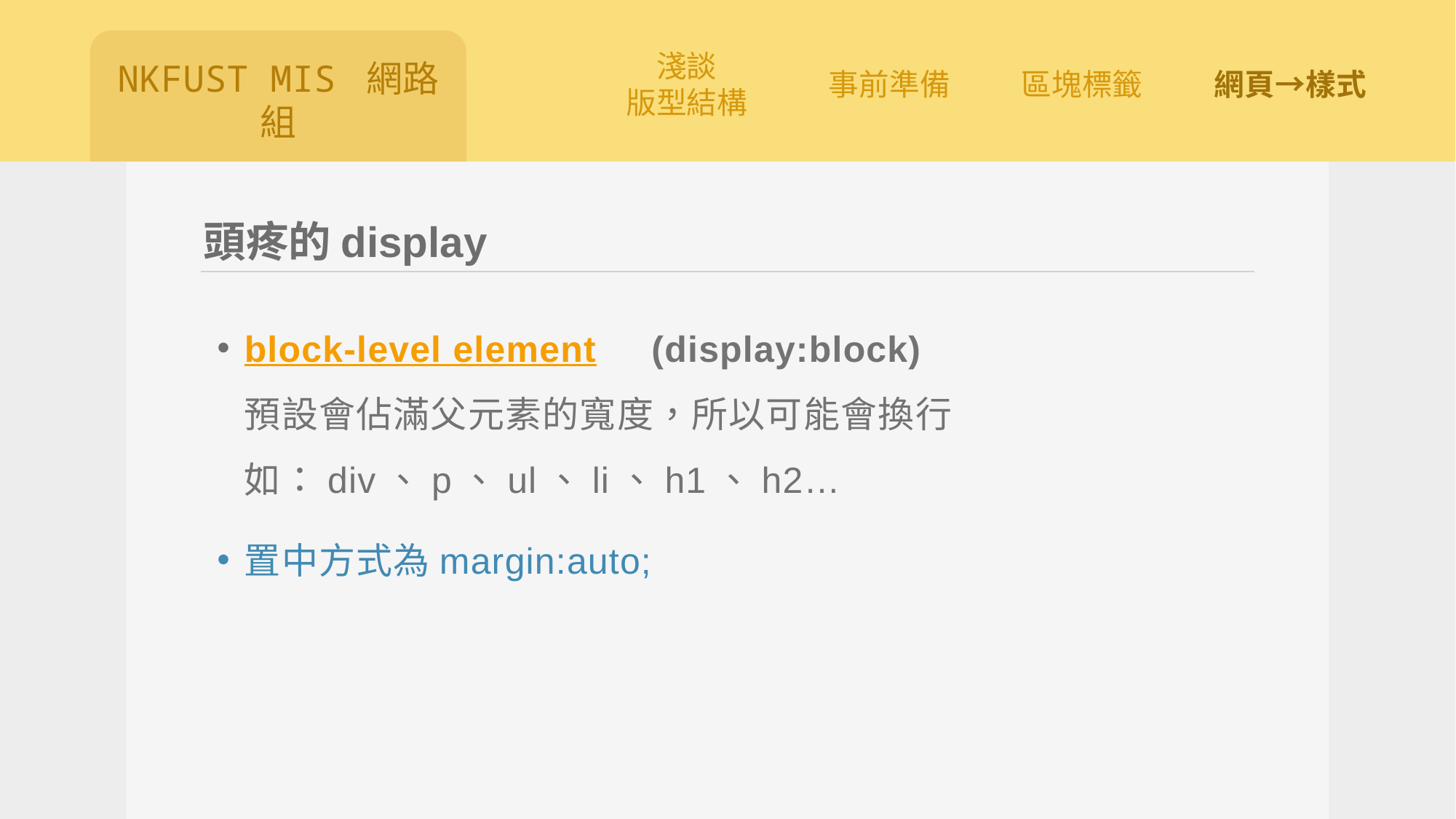

# 頭疼的display
block-level element　 (display:block)
預設會佔滿父元素的寬度，所以可能會換行
如：div、p、ul、li、h1、h2…
置中方式為margin:auto;